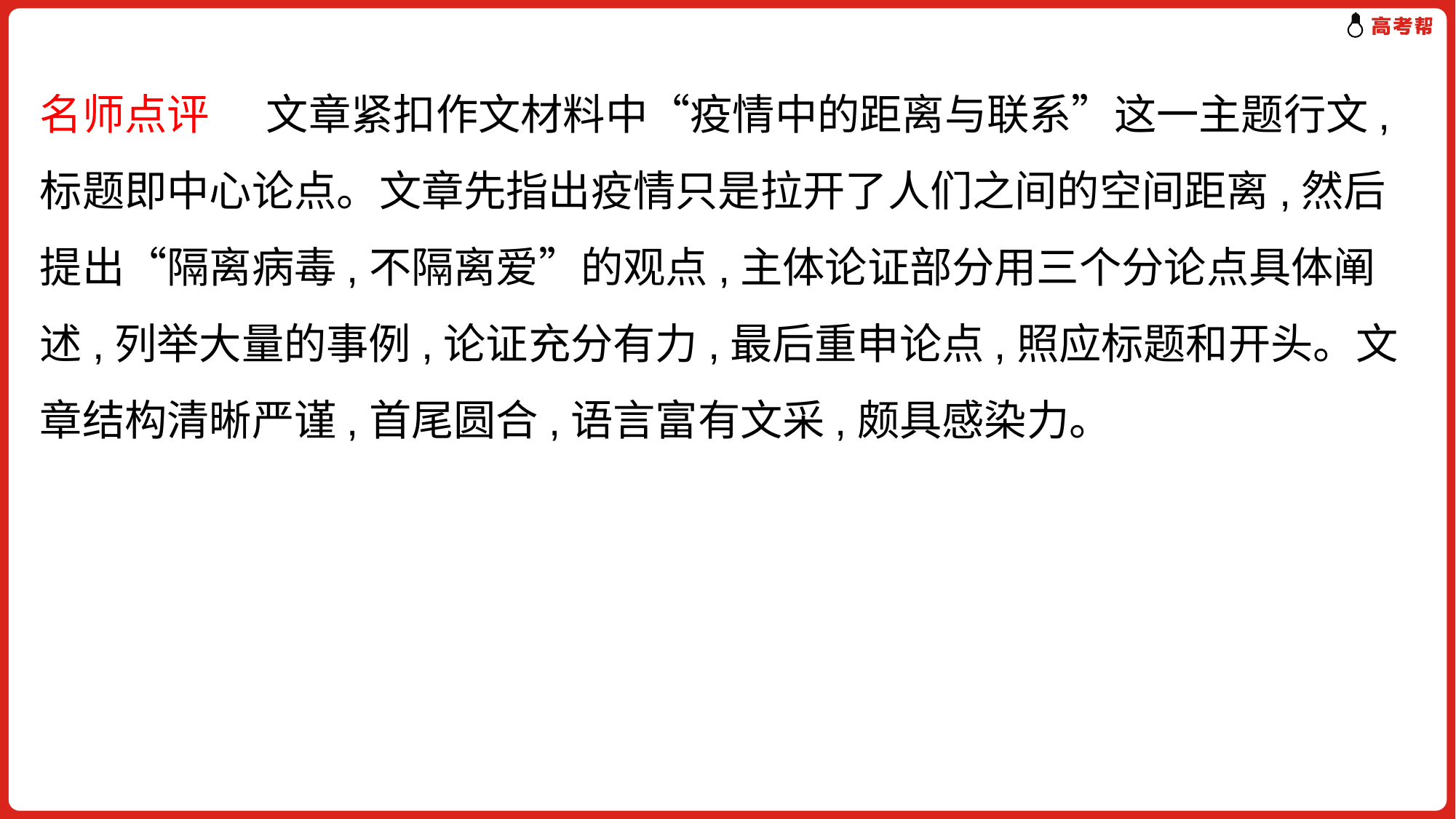

名师点评      文章紧扣作文材料中“疫情中的距离与联系”这一主题行文,标题即中心论点。文章先指出疫情只是拉开了人们之间的空间距离,然后提出“隔离病毒,不隔离爱”的观点,主体论证部分用三个分论点具体阐述,列举大量的事例,论证充分有力,最后重申论点,照应标题和开头。文章结构清晰严谨,首尾圆合,语言富有文采,颇具感染力。